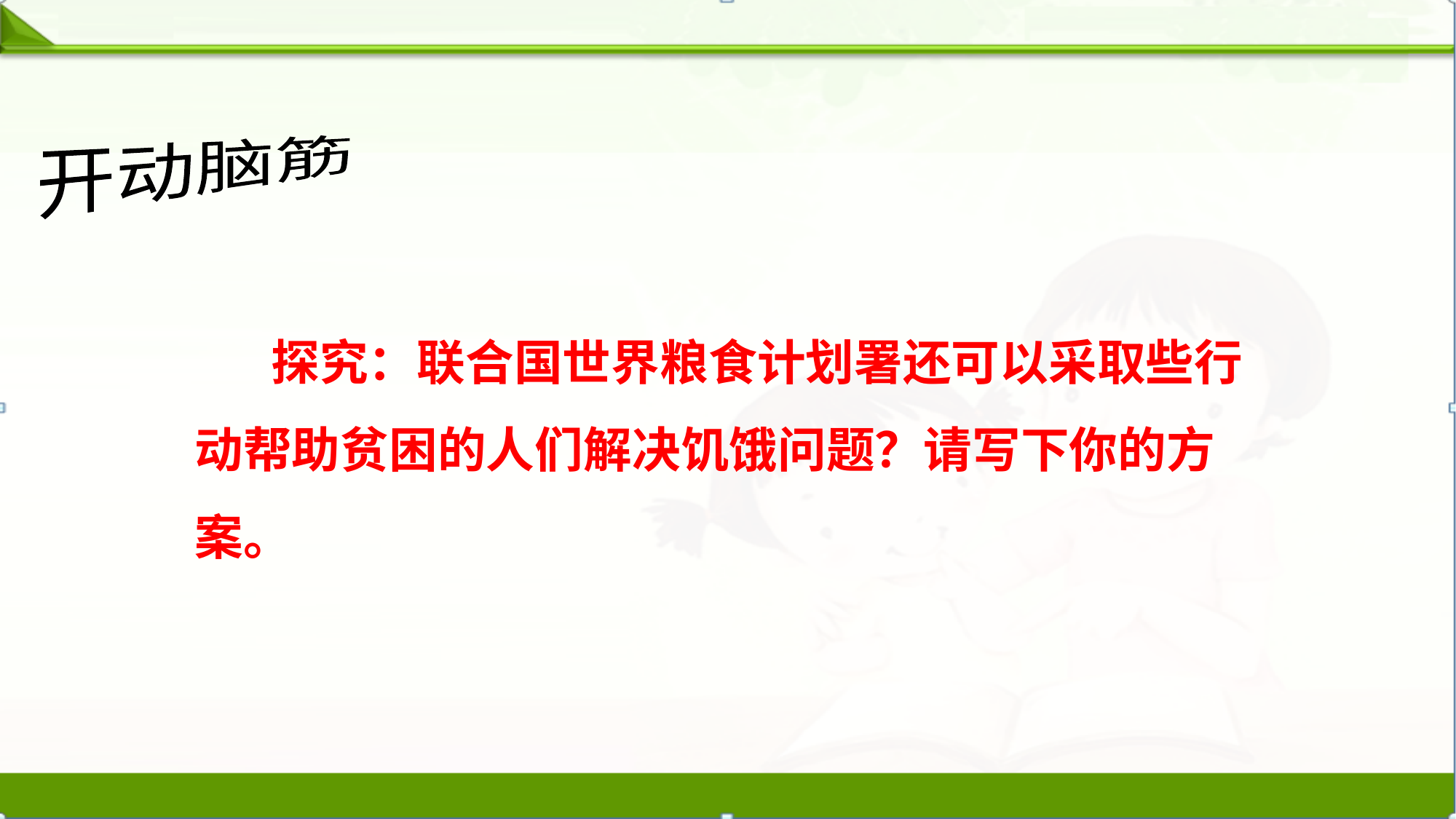

开动脑筋
          探究：联合国世界粮食计划署还可以采取些行动帮助贫困的人们解决饥饿问题？请写下你的方案。